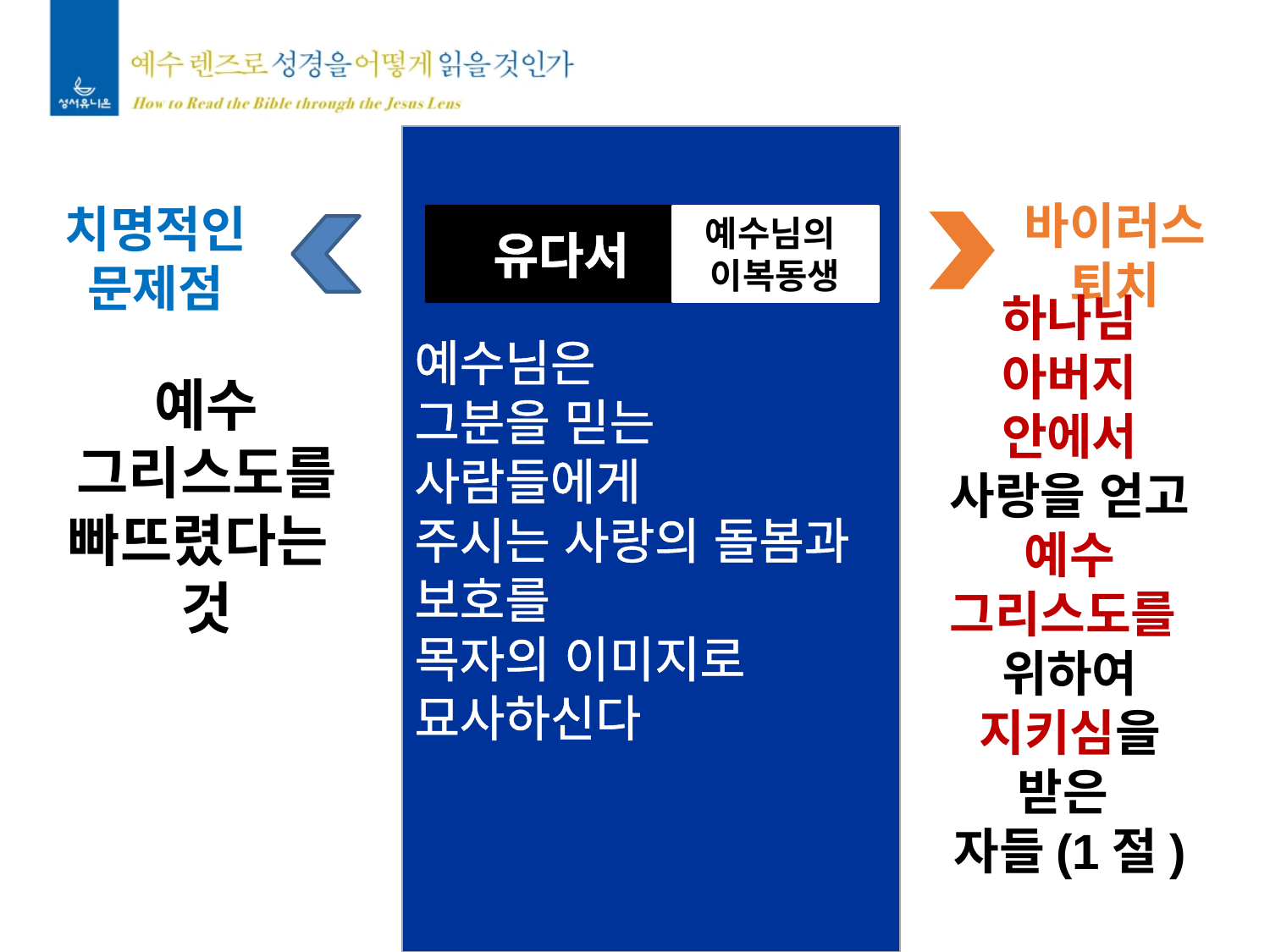

예수님은
그분을 믿는 사람들에게
주시는 사랑의 돌봄과
보호를
목자의 이미지로
묘사하신다
유다서
예수님의
이복동생
바이러스
퇴치
치명적인
문제점

예수
그리스도를 빠뜨렸다는
것
하나님
아버지 안에서
사랑을 얻고
예수 그리스도를
위하여
지키심을 받은
자들(1절)